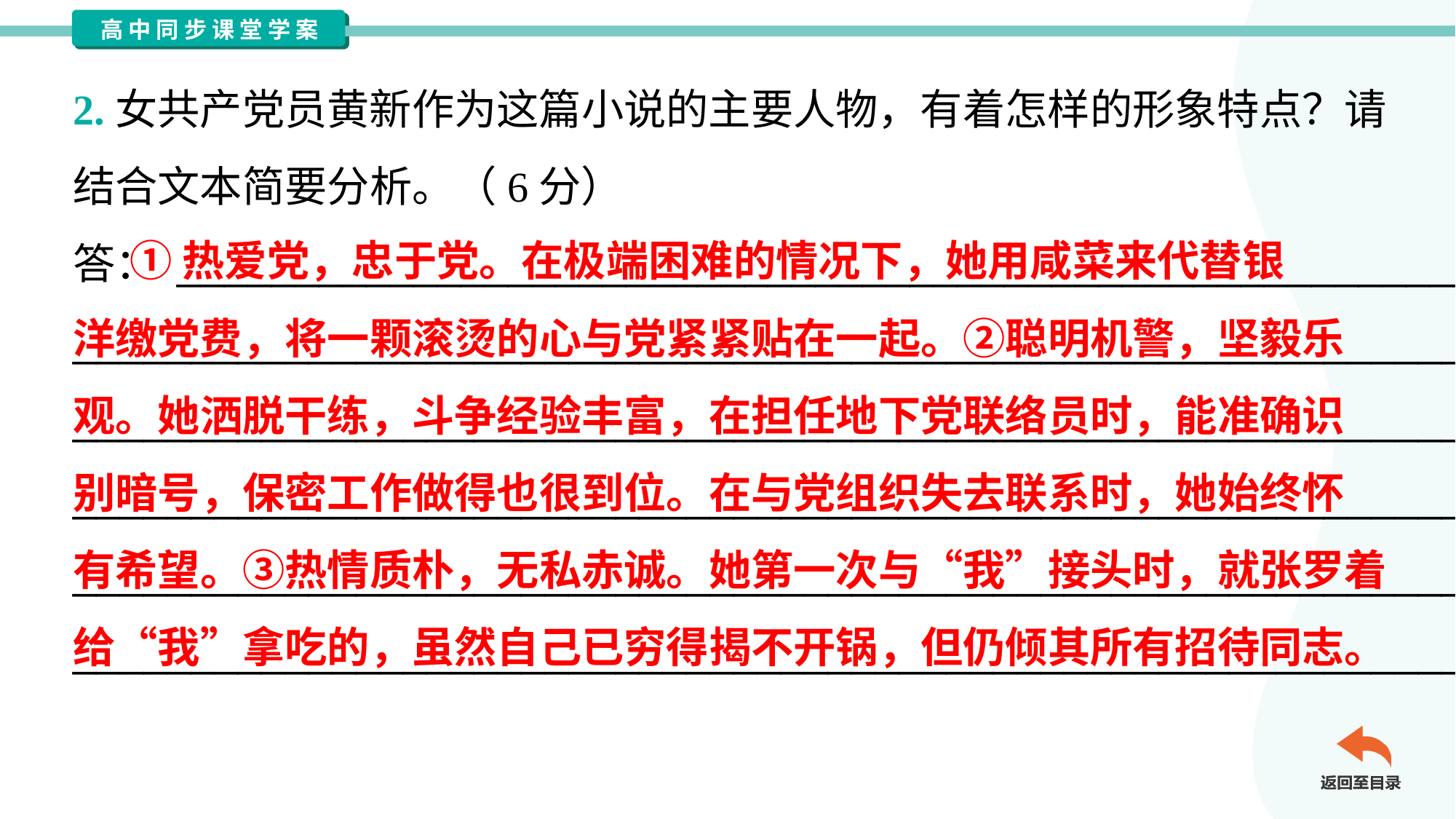

2.女共产党员黄新作为这篇小说的主要人物，有着怎样的形象特点？请
结合文本简要分析。（6分）
答： ________________________________________________________
_____________________________________________________________
_____________________________________________________________
_____________________________________________________________
_____________________________________________________________
_____________________________________________________________
      ①热爱党，忠于党。在极端困难的情况下，她用咸菜来代替银
洋缴党费，将一颗滚烫的心与党紧紧贴在一起。②聪明机警，坚毅乐
观。她洒脱干练，斗争经验丰富，在担任地下党联络员时，能准确识
别暗号，保密工作做得也很到位。在与党组织失去联系时，她始终怀
有希望。③热情质朴，无私赤诚。她第一次与“我”接头时，就张罗着
给“我”拿吃的，虽然自己已穷得揭不开锅，但仍倾其所有招待同志。